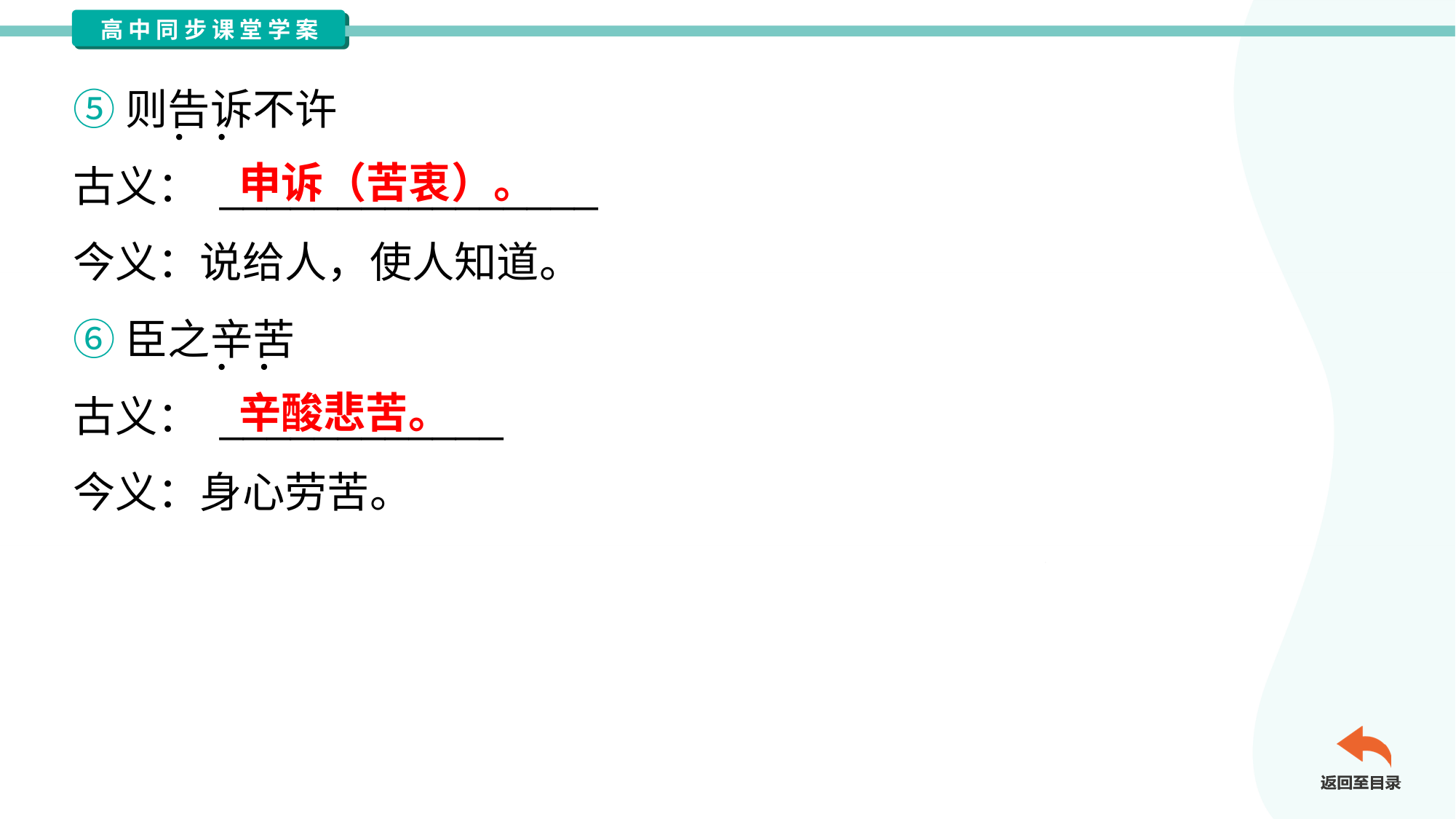

⑤则告诉不许
古义： ________________
今义：说给人，使人知道。
申诉（苦衷）。

⑥臣之辛苦
古义： ____________
今义：身心劳苦。
辛酸悲苦。